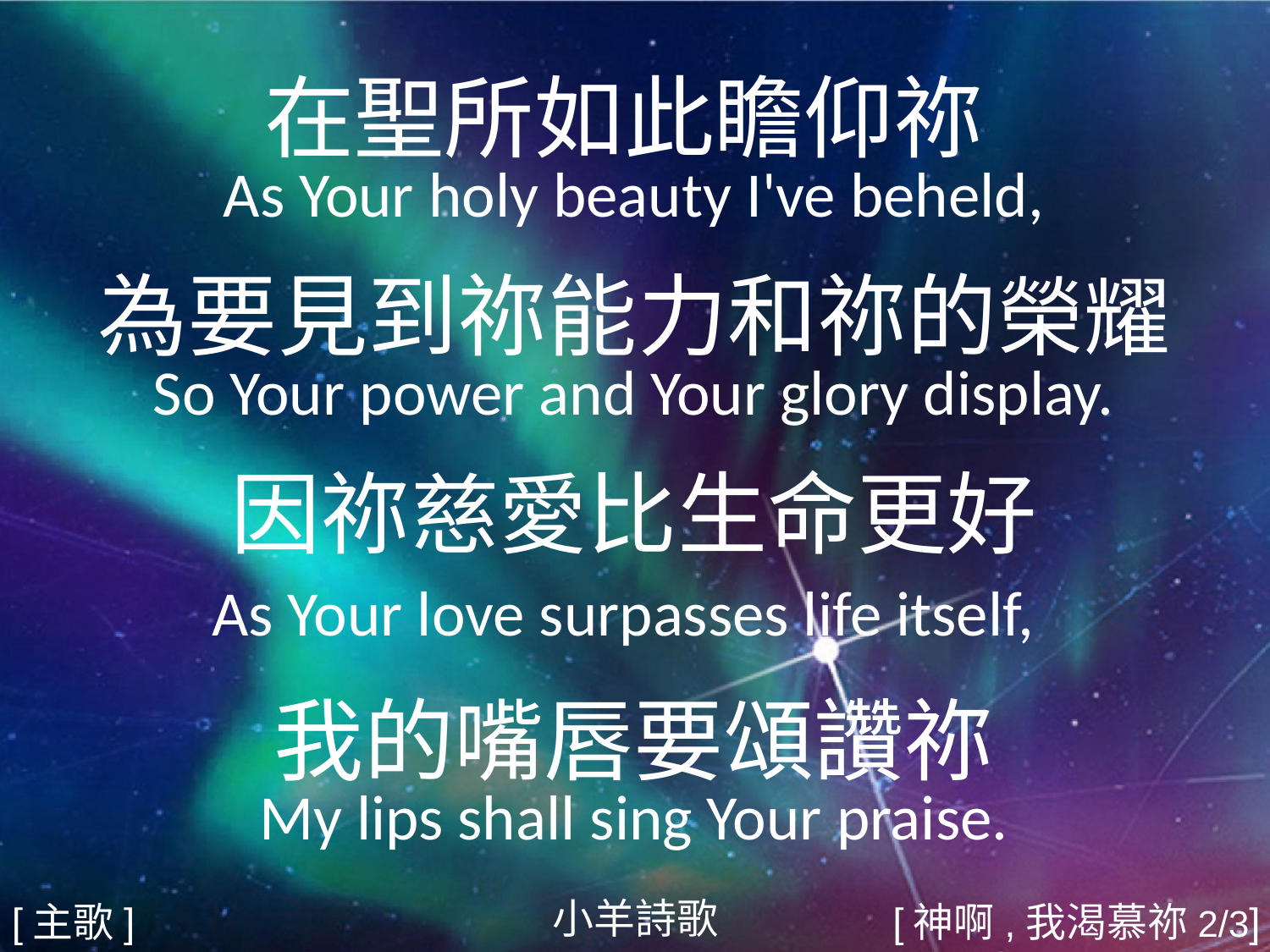

在聖所如此瞻仰祢
As Your holy beauty I've beheld,

為要見到祢能力和祢的榮耀
So Your power and Your glory display.

因祢慈愛比生命更好
As Your love surpasses life itself,

我的嘴唇要頌讚祢
My lips shall sing Your praise.
#

小羊詩歌
[主歌]
[神啊,我渴慕祢2/3]